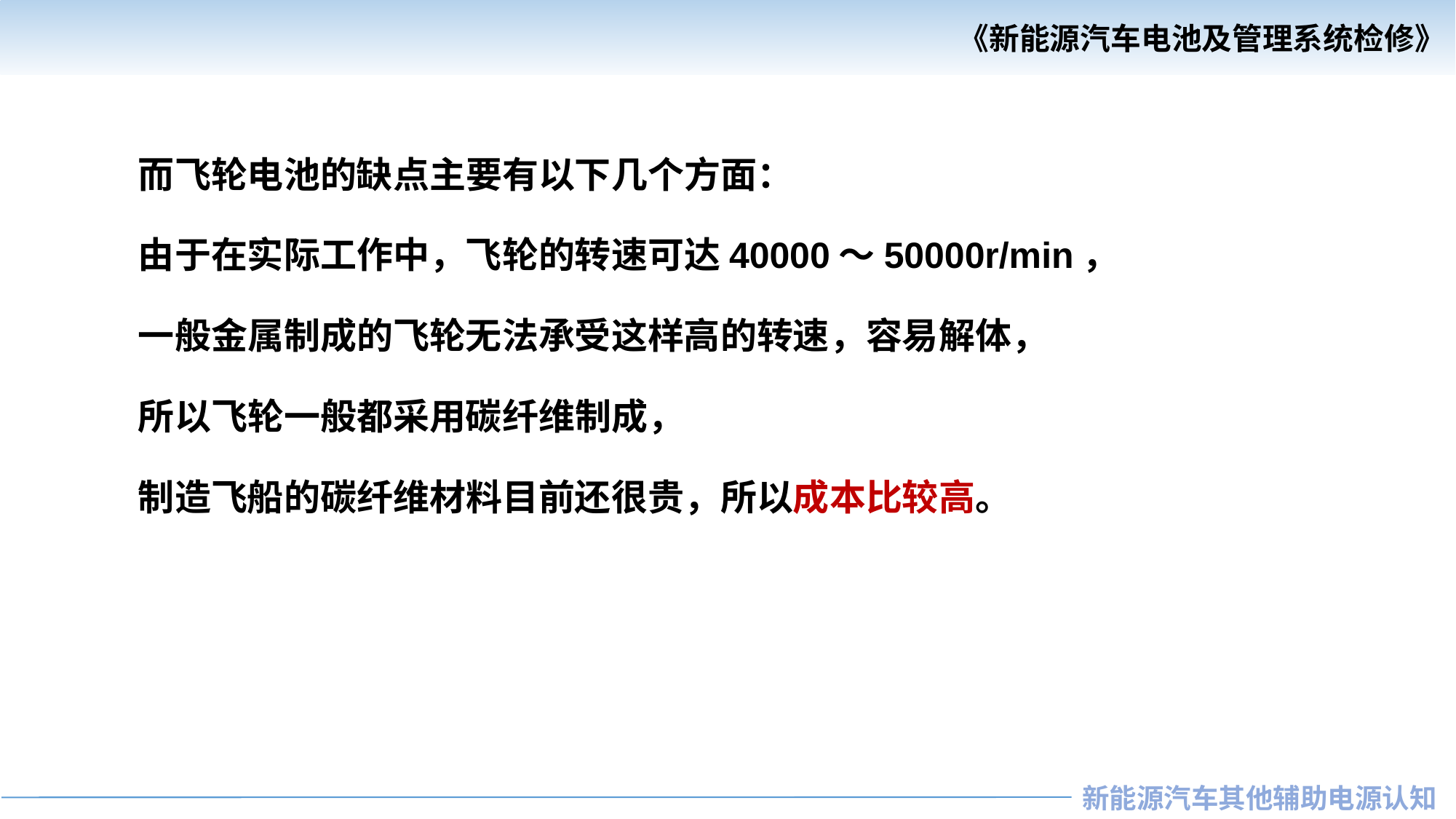

而飞轮电池的缺点主要有以下几个方面：
由于在实际工作中，飞轮的转速可达40000～50000r/min，
一般金属制成的飞轮无法承受这样高的转速，容易解体，
所以飞轮一般都采用碳纤维制成，
制造飞船的碳纤维材料目前还很贵，所以成本比较高。